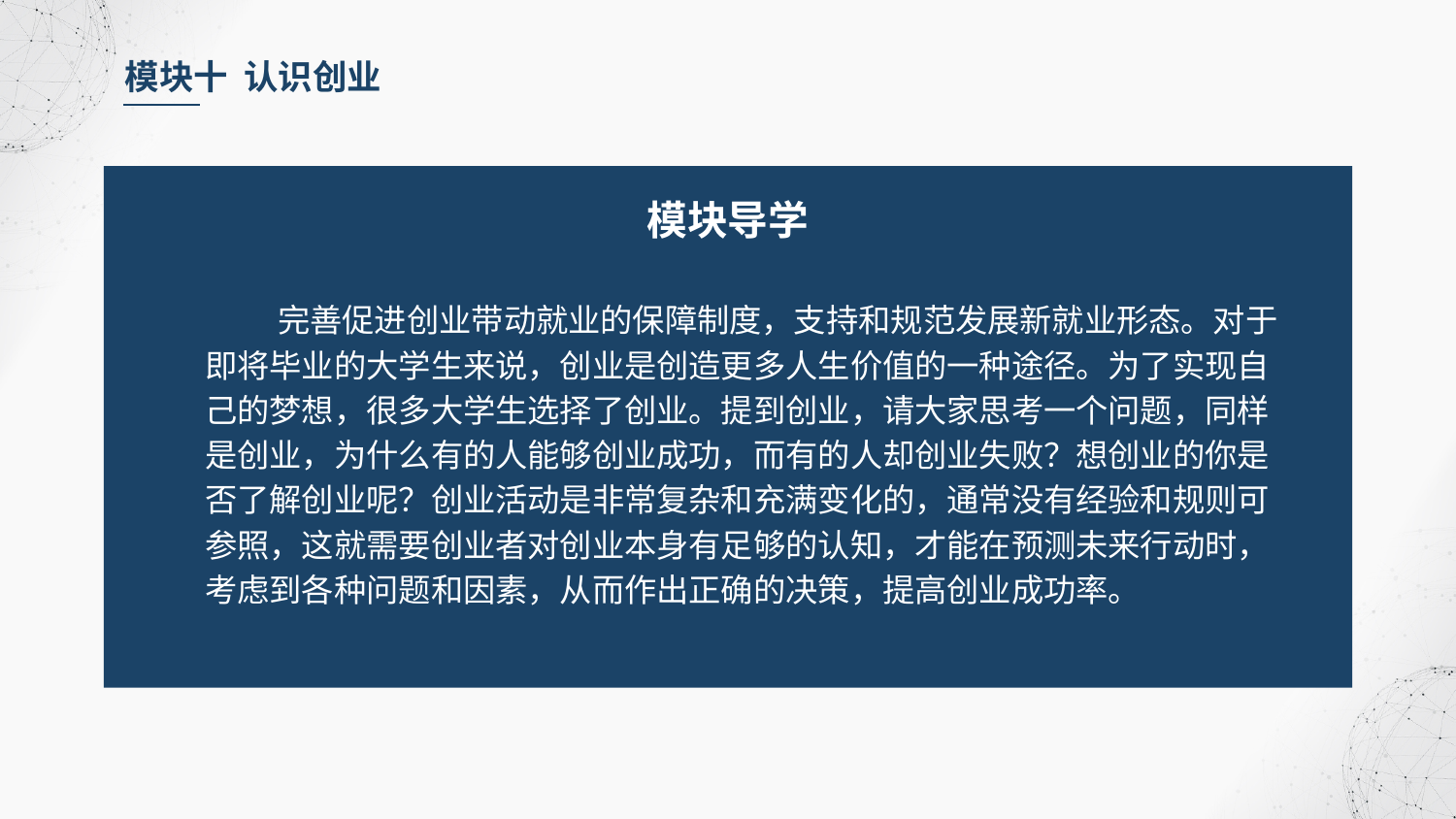

模块十  认识创业

模块导学
完善促进创业带动就业的保障制度，支持和规范发展新就业形态。对于即将毕业的大学生来说，创业是创造更多人生价值的一种途径。为了实现自己的梦想，很多大学生选择了创业。提到创业，请大家思考一个问题，同样是创业，为什么有的人能够创业成功，而有的人却创业失败？想创业的你是否了解创业呢？创业活动是非常复杂和充满变化的，通常没有经验和规则可参照，这就需要创业者对创业本身有足够的认知，才能在预测未来行动时，考虑到各种问题和因素，从而作出正确的决策，提高创业成功率。